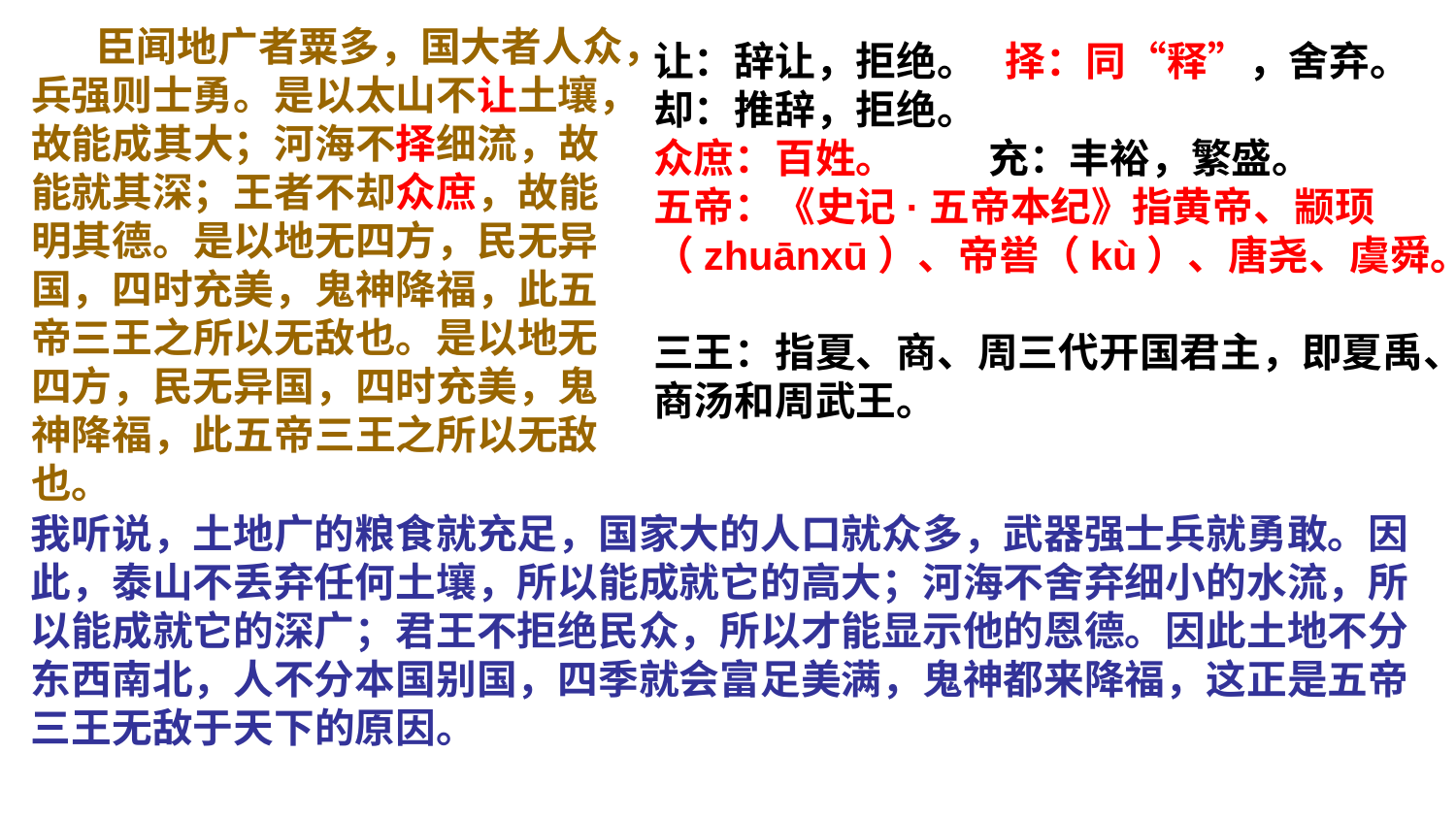

臣闻地广者粟多，国大者人众，兵强则士勇。是以太山不让土壤，故能成其大；河海不择细流，故能就其深；王者不却众庶，故能明其德。是以地无四方，民无异国，四时充美，鬼神降福，此五帝三王之所以无敌也。是以地无四方，民无异国，四时充美，鬼神降福，此五帝三王之所以无敌也。

# 让：辞让，拒绝。   择：同“释”，舍弃。 却：推辞，拒绝。 众庶：百姓。          充：丰裕，繁盛。 五帝：《史记·五帝本纪》指黄帝、颛顼（zhuānxū）、帝喾（kù）、唐尧、虞舜。 三王：指夏、商、周三代开国君主，即夏禹、商汤和周武王。
我听说，土地广的粮食就充足，国家大的人口就众多，武器强士兵就勇敢。因此，泰山不丢弃任何土壤，所以能成就它的高大；河海不舍弃细小的水流，所以能成就它的深广；君王不拒绝民众，所以才能显示他的恩德。因此土地不分东西南北，人不分本国别国，四季就会富足美满，鬼神都来降福，这正是五帝三王无敌于天下的原因。